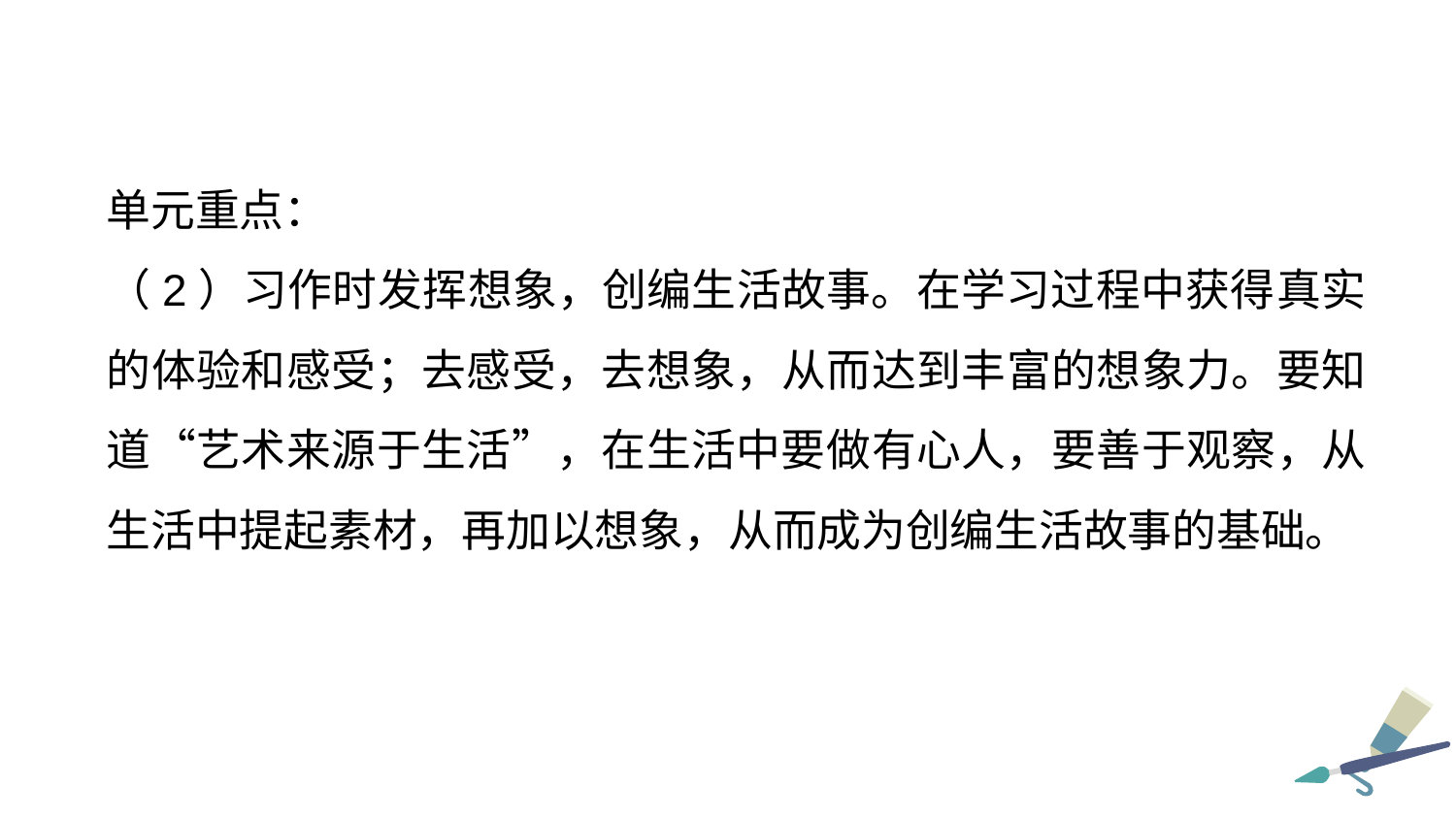

单元重点：
（2）习作时发挥想象，创编生活故事。在学习过程中获得真实的体验和感受；去感受，去想象，从而达到丰富的想象力。要知道“艺术来源于生活”，在生活中要做有心人，要善于观察，从生活中提起素材，再加以想象，从而成为创编生活故事的基础。